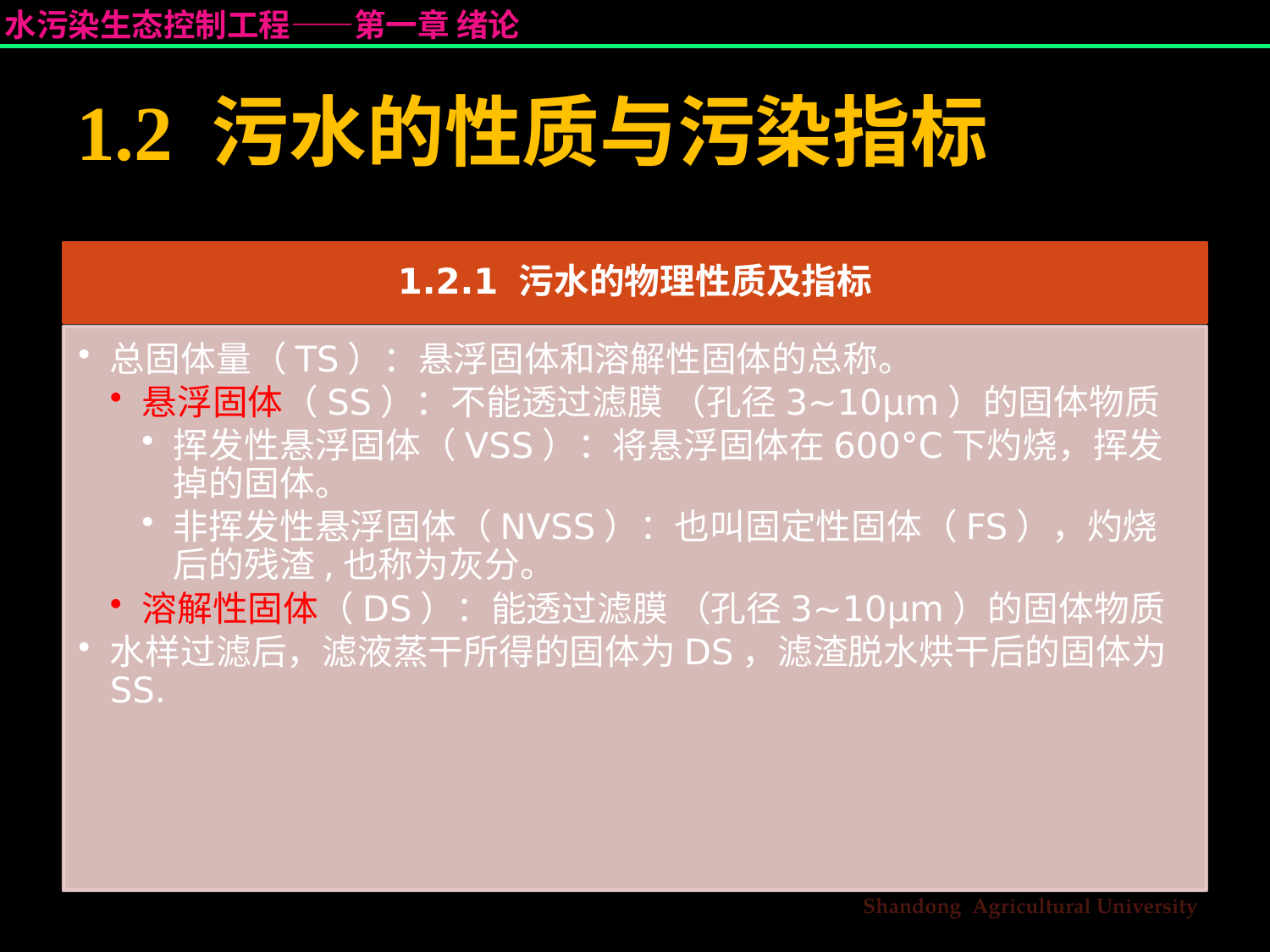

# 1.2 污水的性质与污染指标
1.2.1 污水的物理性质及指标
总固体量（TS）：悬浮固体和溶解性固体的总称。
悬浮固体（SS）：不能透过滤膜 （孔径3~10μm）的固体物质
挥发性悬浮固体（VSS）：将悬浮固体在600°C下灼烧，挥发掉的固体。
非挥发性悬浮固体（NVSS）：也叫固定性固体（FS），灼烧后的残渣,也称为灰分。
溶解性固体（DS）：能透过滤膜 （孔径3~10μm）的固体物质
水样过滤后，滤液蒸干所得的固体为DS，滤渣脱水烘干后的固体为SS.